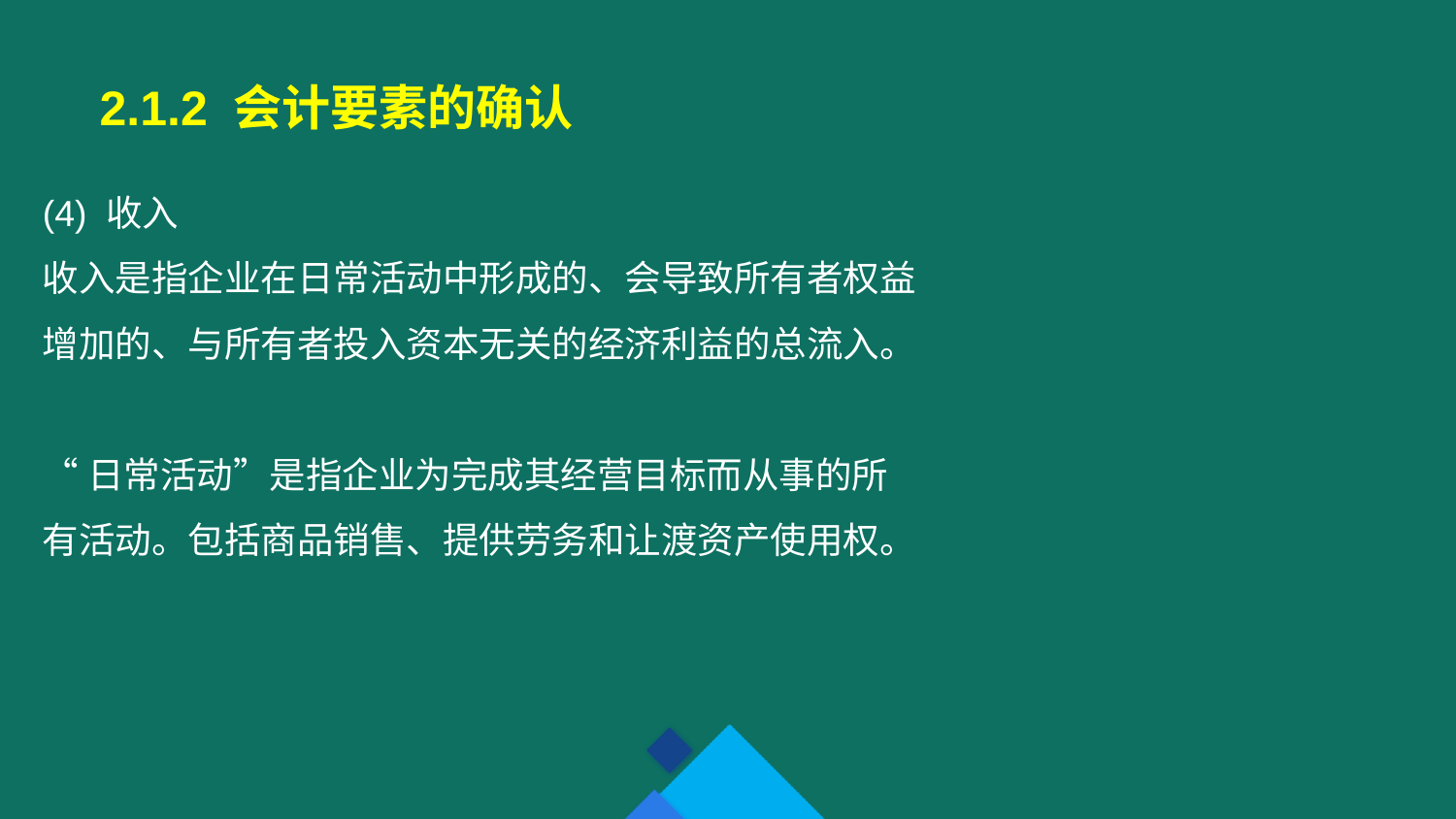

2.1.2 会计要素的确认
(4) 收入
收入是指企业在日常活动中形成的、会导致所有者权益增加的、与所有者投入资本无关的经济利益的总流入。

“日常活动”是指企业为完成其经营目标而从事的所有活动。包括商品销售、提供劳务和让渡资产使用权。